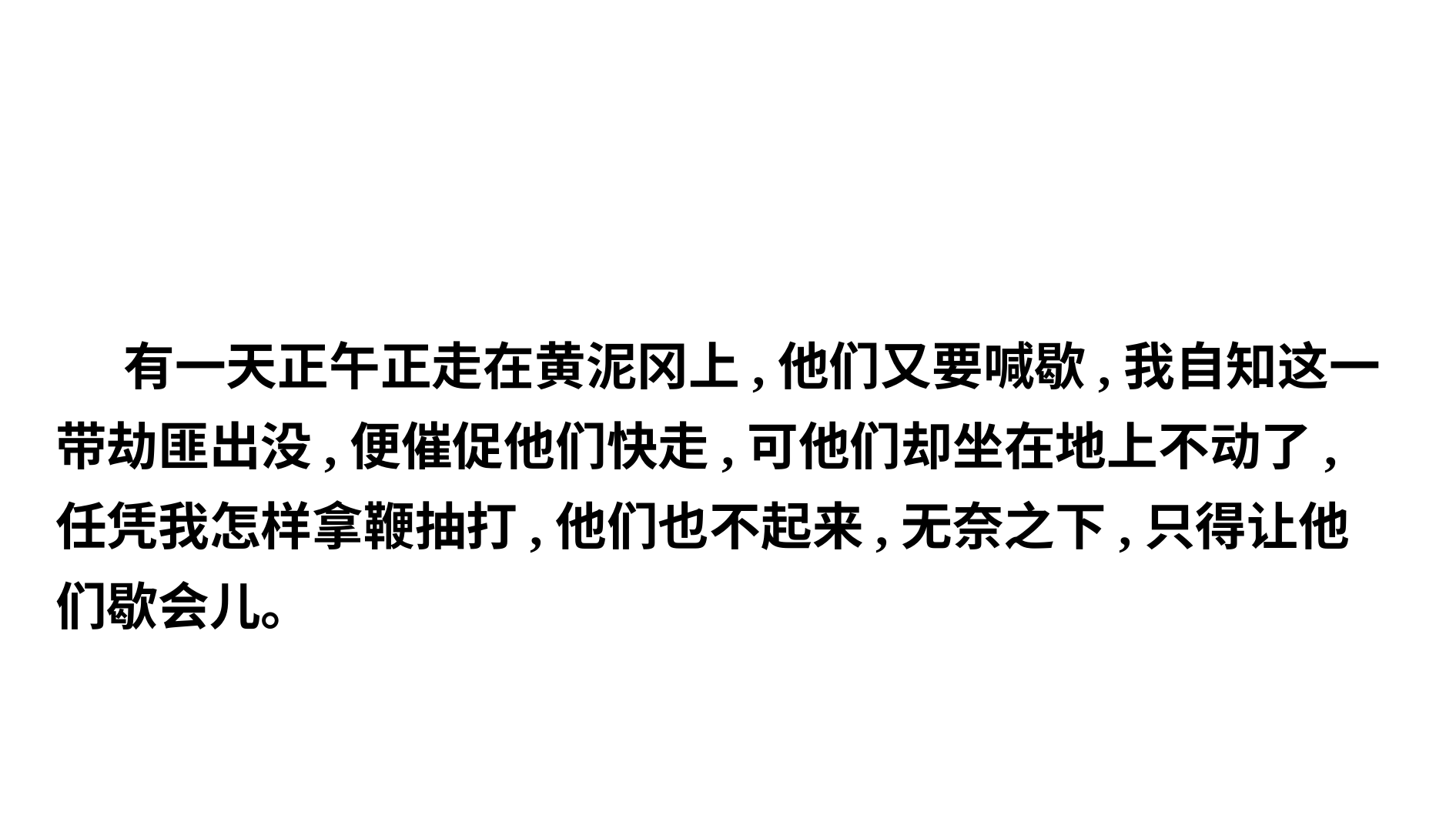

有一天正午正走在黄泥冈上,他们又要喊歇,我自知这一带劫匪出没,便催促他们快走,可他们却坐在地上不动了,任凭我怎样拿鞭抽打,他们也不起来,无奈之下,只得让他们歇会儿。